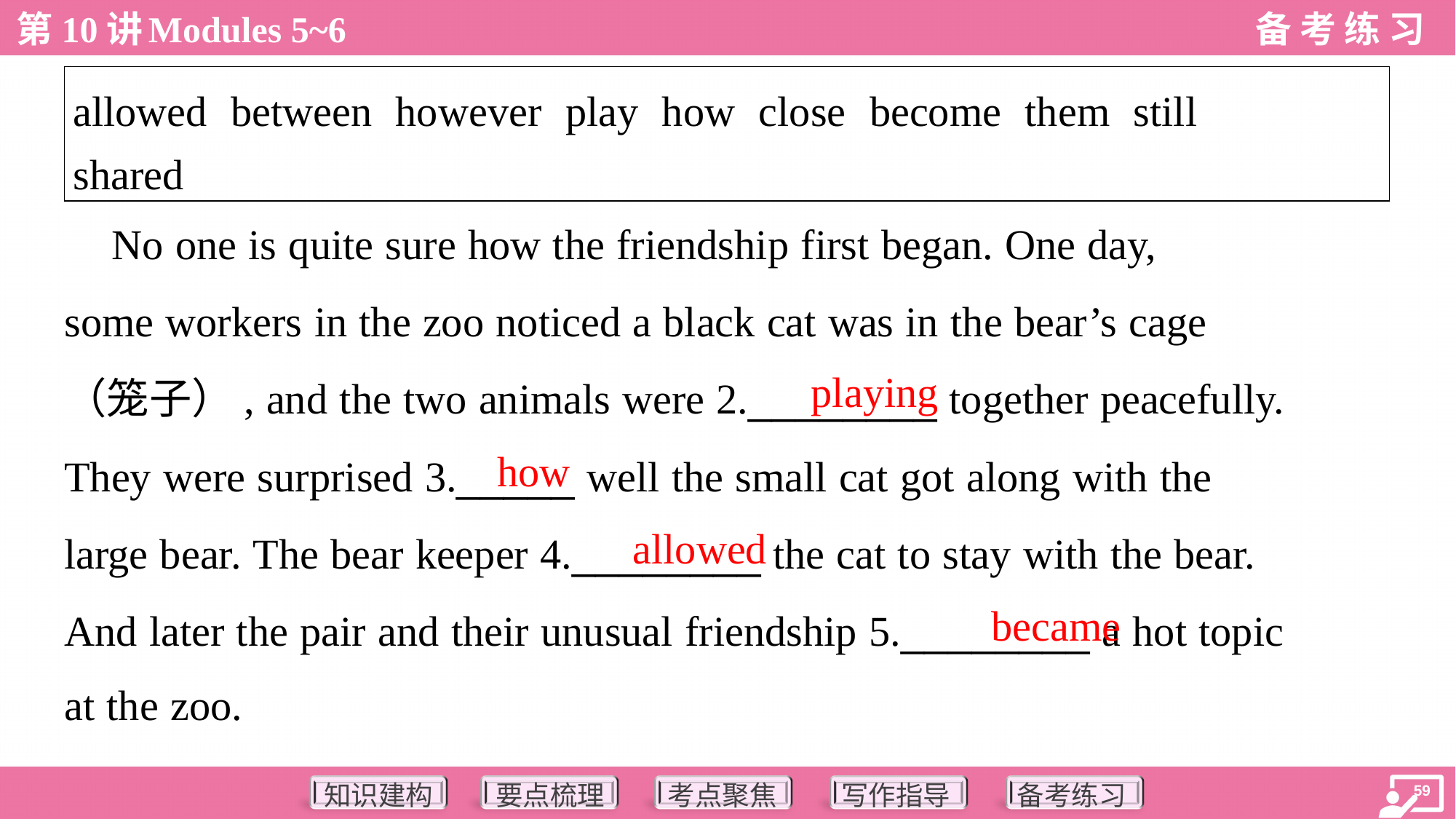

| allowed between however play how close become them still shared |
| --- |
    No one is quite sure how the friendship first began. One day,
some workers in the zoo noticed a black cat was in the bear’s cage
（笼子）, and the two animals were 2.________ together peacefully.
They were surprised 3._____ well the small cat got along with the
large bear. The bear keeper 4.________ the cat to stay with the bear.
And later the pair and their unusual friendship 5.________ a hot topic
at the zoo.
playing
how
allowed
became